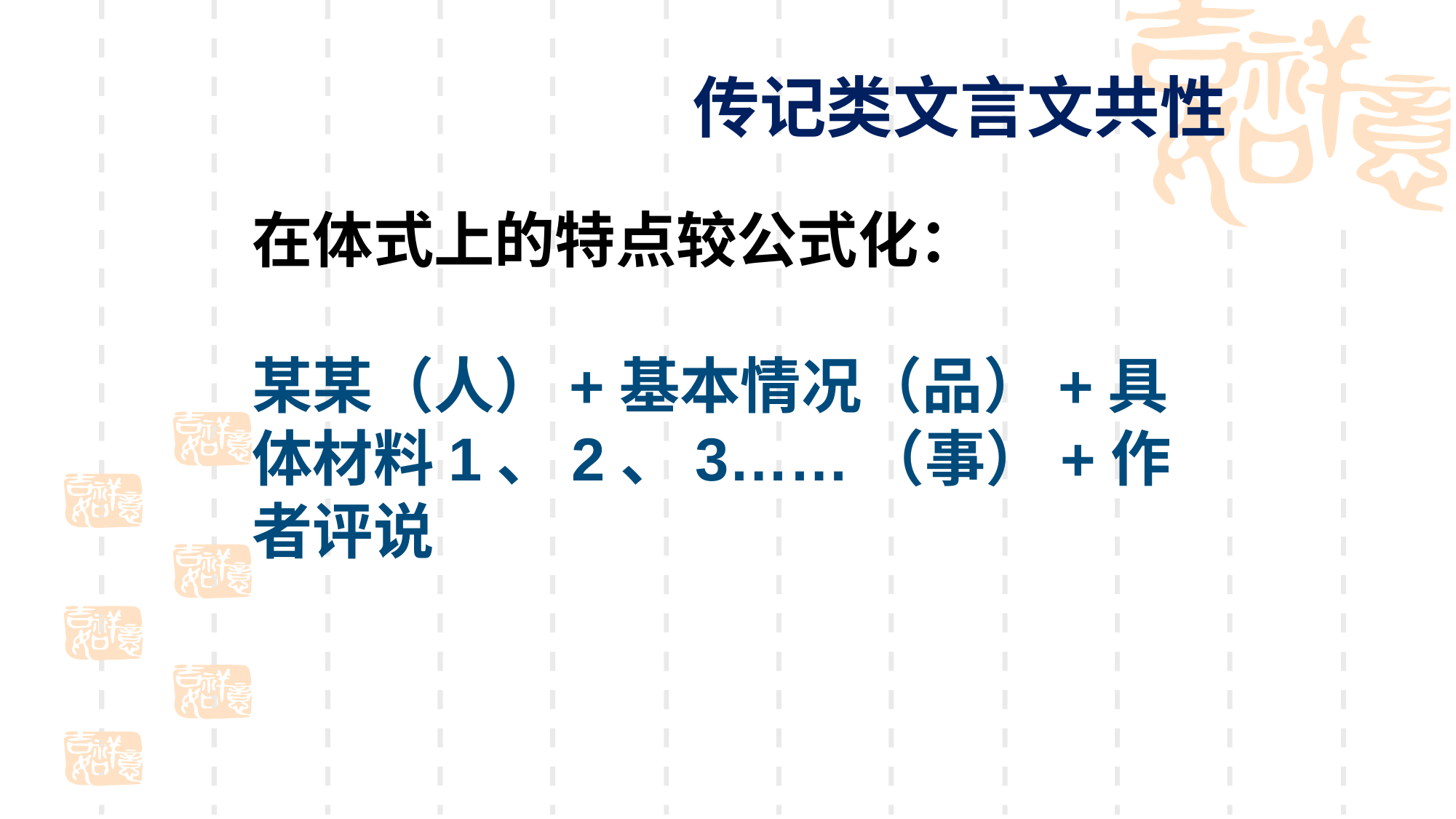

# 传记类文言文共性
在体式上的特点较公式化：

某某（人）+基本情况（品）+具体材料1、2、3……（事）+作者评说